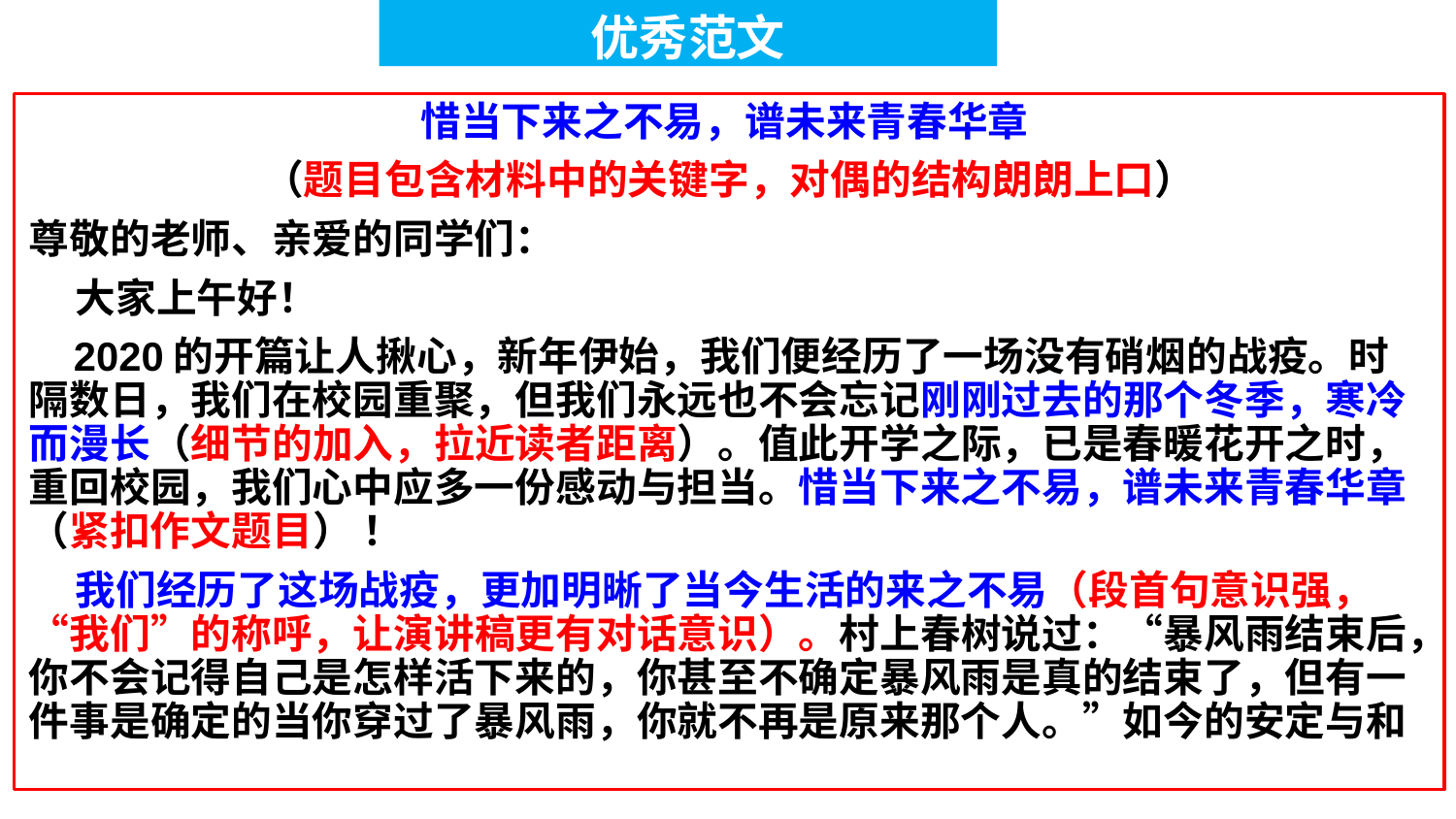

优秀范文
惜当下来之不易，谱未来青春华章
（题目包含材料中的关键字，对偶的结构朗朗上口）
尊敬的老师、亲爱的同学们：
    大家上午好！
    2020的开篇让人揪心，新年伊始，我们便经历了一场没有硝烟的战疫。时隔数日，我们在校园重聚，但我们永远也不会忘记刚刚过去的那个冬季，寒冷而漫长（细节的加入，拉近读者距离）。值此开学之际，已是春暖花开之时，重回校园，我们心中应多一份感动与担当。惜当下来之不易，谱未来青春华章（紧扣作文题目） ！
    我们经历了这场战疫，更加明晰了当今生活的来之不易（段首句意识强，“我们”的称呼，让演讲稿更有对话意识）。村上春树说过：“暴风雨结束后，你不会记得自己是怎样活下来的，你甚至不确定暴风雨是真的结束了，但有一件事是确定的当你穿过了暴风雨，你就不再是原来那个人。”如今的安定与和